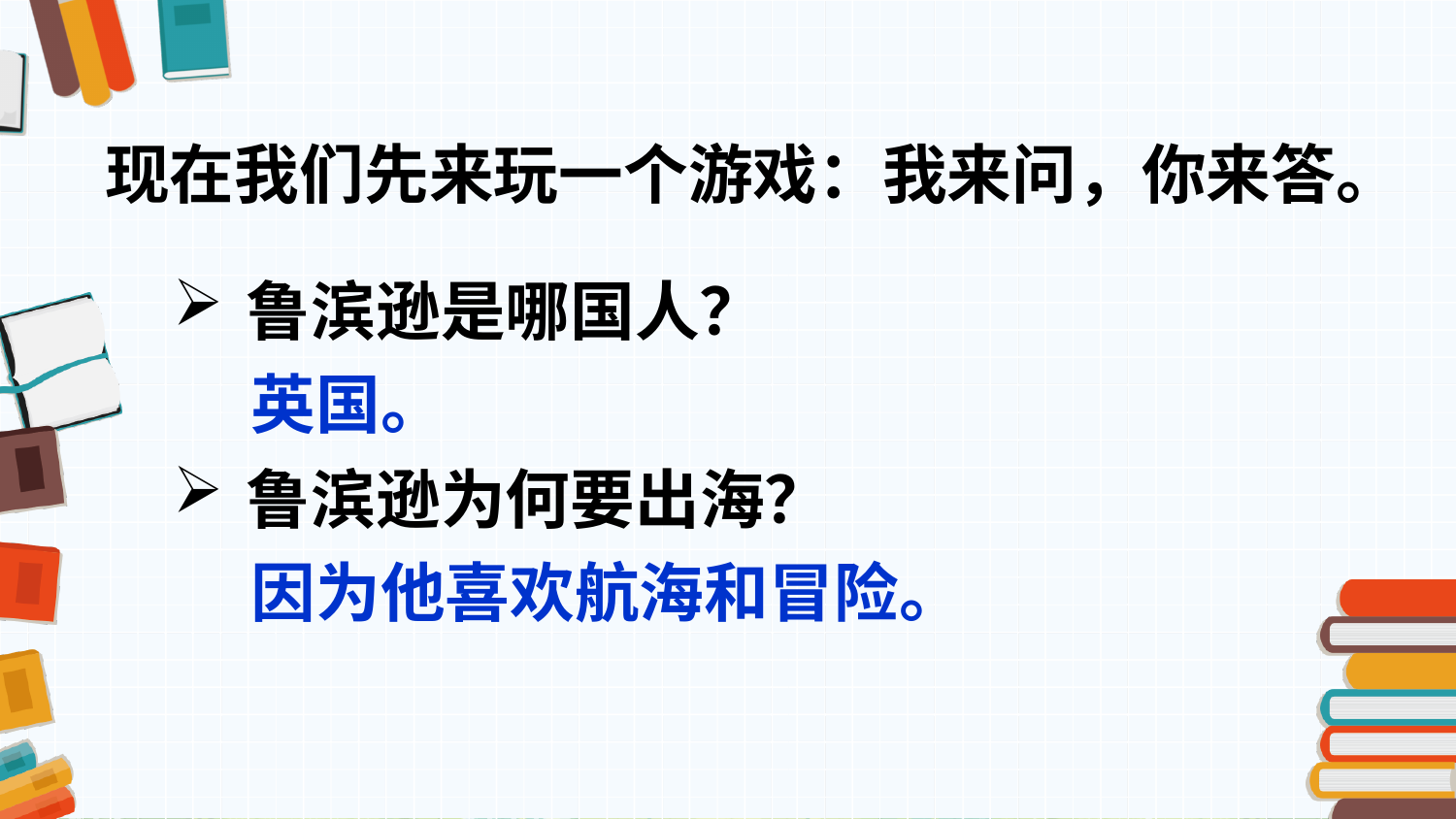

现在我们先来玩一个游戏：我来问，你来答。
鲁滨逊是哪国人？
英国。
鲁滨逊为何要出海？
因为他喜欢航海和冒险。